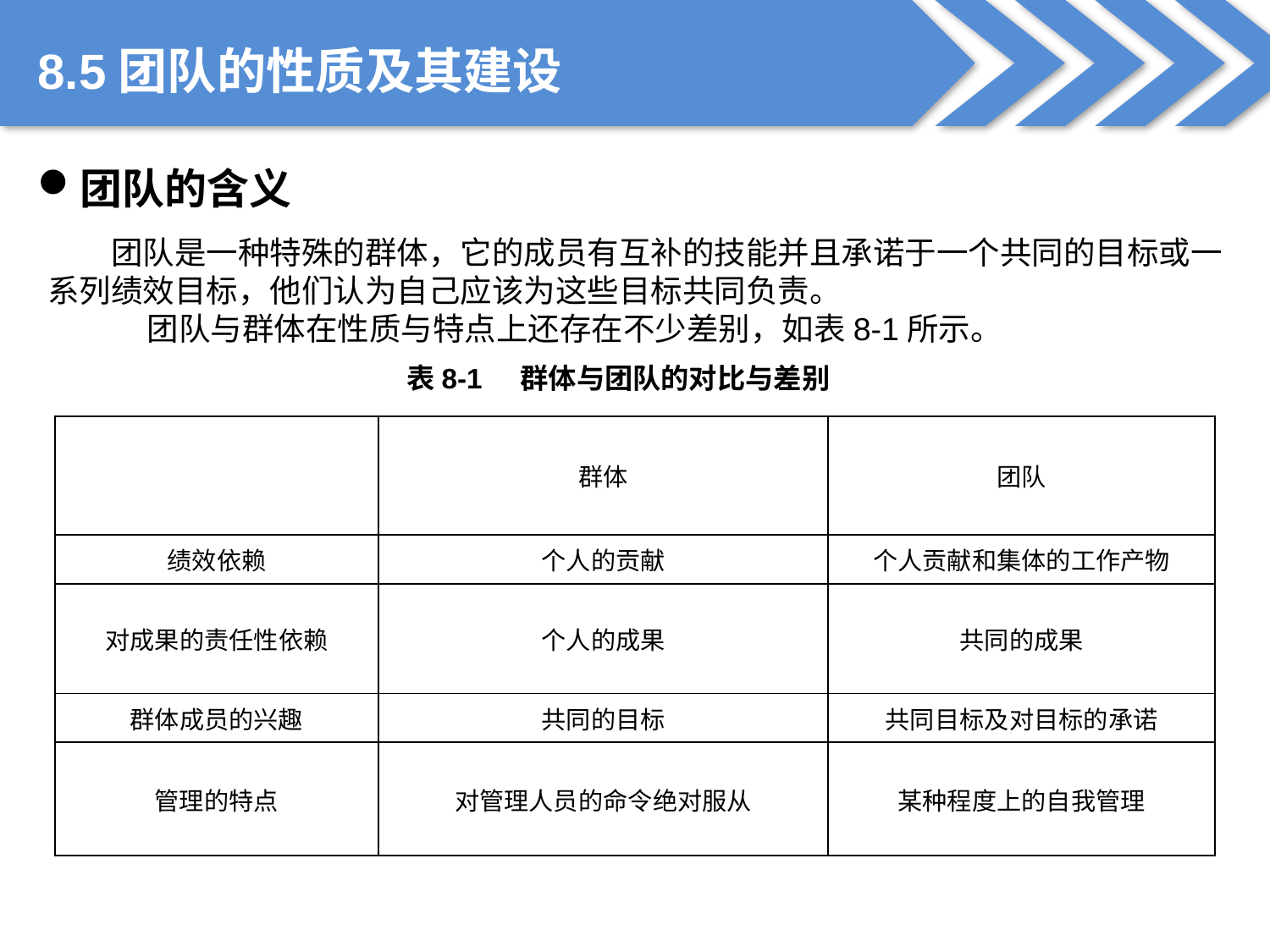

8.5团队的性质及其建设

团队的含义
团队是一种特殊的群体，它的成员有互补的技能并且承诺于一个共同的目标或一系列绩效目标，他们认为自己应该为这些目标共同负责。
    团队与群体在性质与特点上还存在不少差别，如表8-1所示。
表8-1    群体与团队的对比与差别
|  | 群体 | 团队 |
| --- | --- | --- |
| 绩效依赖 | 个人的贡献 | 个人贡献和集体的工作产物 |
| 对成果的责任性依赖 | 个人的成果 | 共同的成果 |
| 群体成员的兴趣 | 共同的目标 | 共同目标及对目标的承诺 |
| 管理的特点 | 对管理人员的命令绝对服从 | 某种程度上的自我管理 |